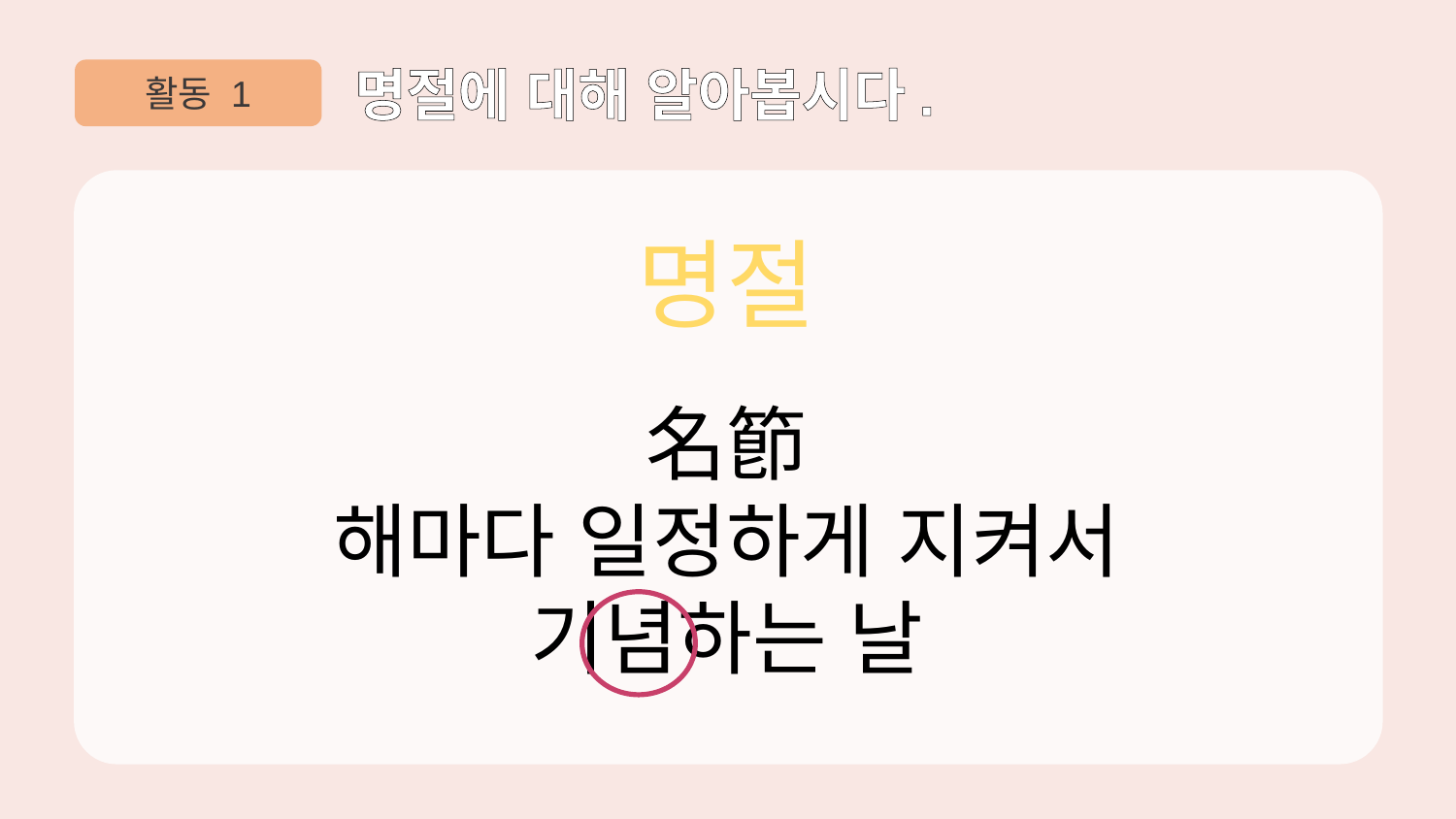

활동 1
명절에 대해 알아봅시다.
명절
名節
해마다 일정하게 지켜서
기념하는 날